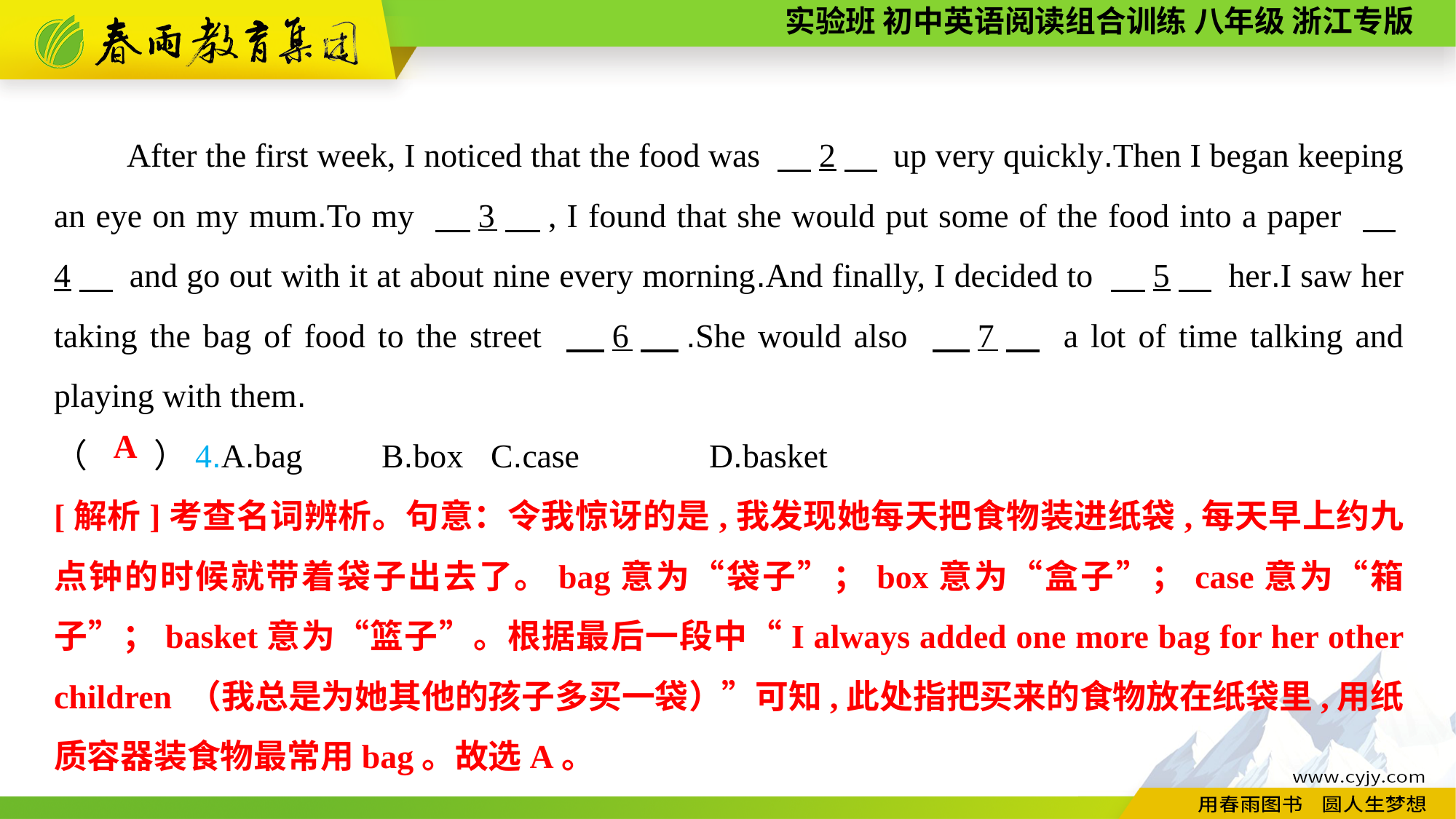

After the first week, I noticed that the food was 　2　 up very quickly.Then I began keeping an eye on my mum.To my 　3　, I found that she would put some of the food into a paper 　4　 and go out with it at about nine every morning.And finally, I decided to 　5　 her.I saw her taking the bag of food to the street 　6　.She would also 　7　 a lot of time talking and playing with them.
（　　）4.A.bag	B.box	C.case		D.basket
A
[解析]考查名词辨析。句意：令我惊讶的是,我发现她每天把食物装进纸袋,每天早上约九点钟的时候就带着袋子出去了。bag意为“袋子”；box意为“盒子”；case意为“箱子”；basket意为“篮子”。根据最后一段中“I always added one more bag for her other children （我总是为她其他的孩子多买一袋）”可知,此处指把买来的食物放在纸袋里,用纸质容器装食物最常用bag。故选A。